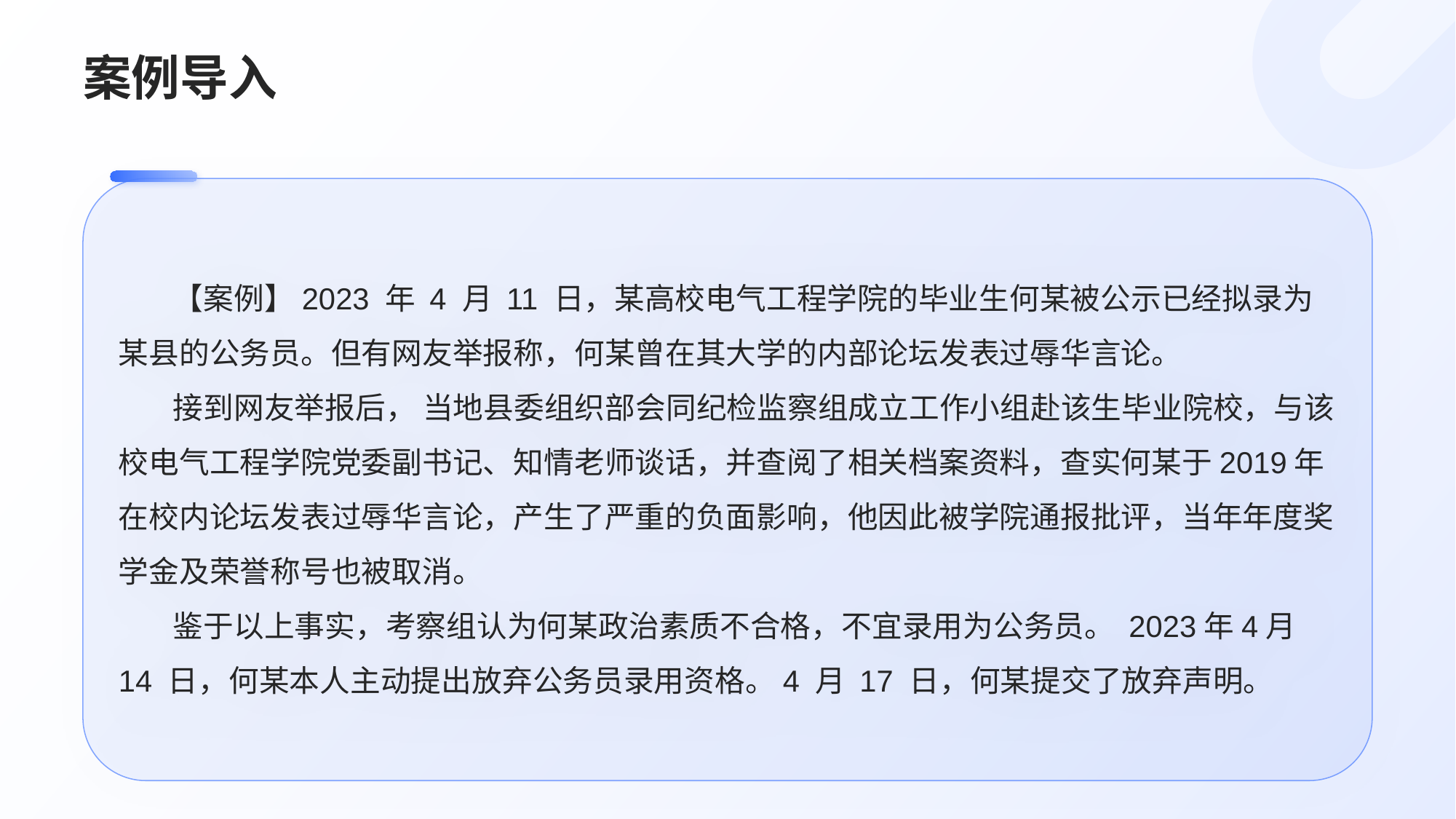

# 案例导入

【案例】2023 年 4 月 11 日，某高校电气工程学院的毕业生何某被公示已经拟录为某县的公务员。但有网友举报称，何某曾在其大学的内部论坛发表过辱华言论。
接到网友举报后， 当地县委组织部会同纪检监察组成立工作小组赴该生毕业院校，与该校电气工程学院党委副书记、知情老师谈话，并查阅了相关档案资料，查实何某于2019年在校内论坛发表过辱华言论，产生了严重的负面影响，他因此被学院通报批评，当年年度奖学金及荣誉称号也被取消。
鉴于以上事实，考察组认为何某政治素质不合格，不宜录用为公务员。 2023年4月14 日，何某本人主动提出放弃公务员录用资格。4 月 17 日，何某提交了放弃声明。